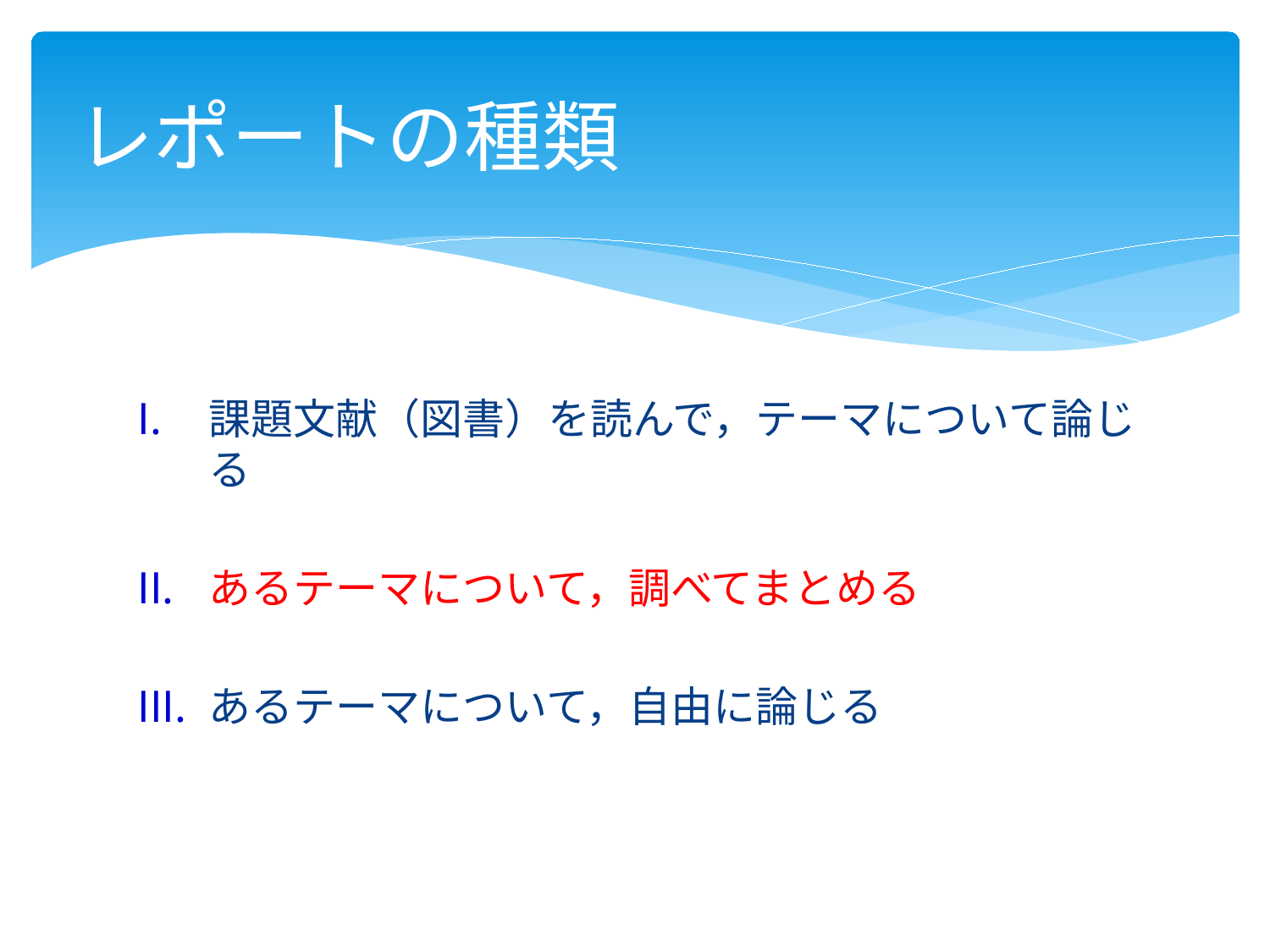

# レポートの種類
課題文献（図書）を読んで，テーマについて論じる

あるテーマについて，調べてまとめる

あるテーマについて，自由に論じる